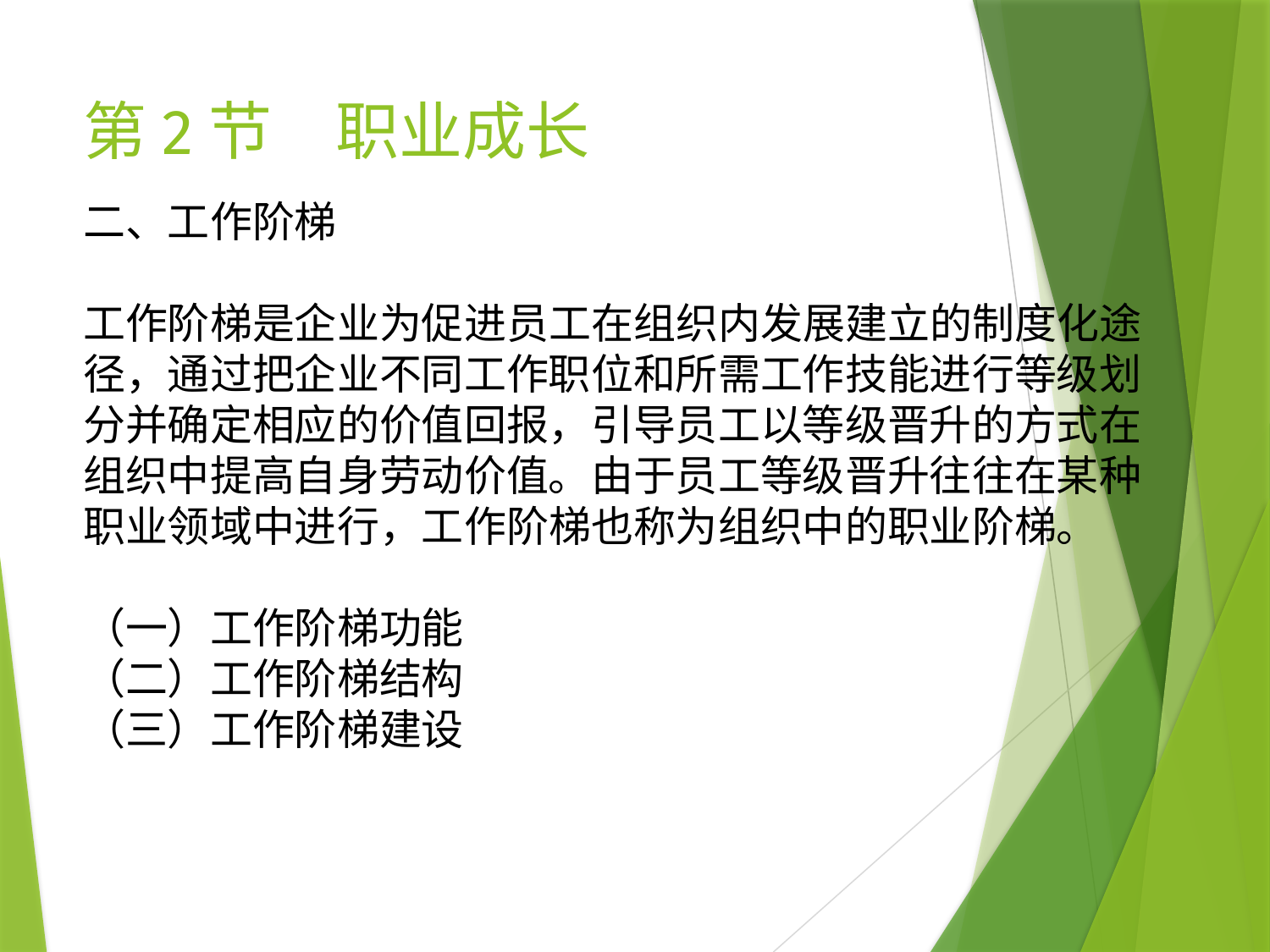

# 第2节　职业成长
二、工作阶梯

工作阶梯是企业为促进员工在组织内发展建立的制度化途径，通过把企业不同工作职位和所需工作技能进行等级划分并确定相应的价值回报，引导员工以等级晋升的方式在组织中提高自身劳动价值。由于员工等级晋升往往在某种职业领域中进行，工作阶梯也称为组织中的职业阶梯。

（一）工作阶梯功能
（二）工作阶梯结构
（三）工作阶梯建设